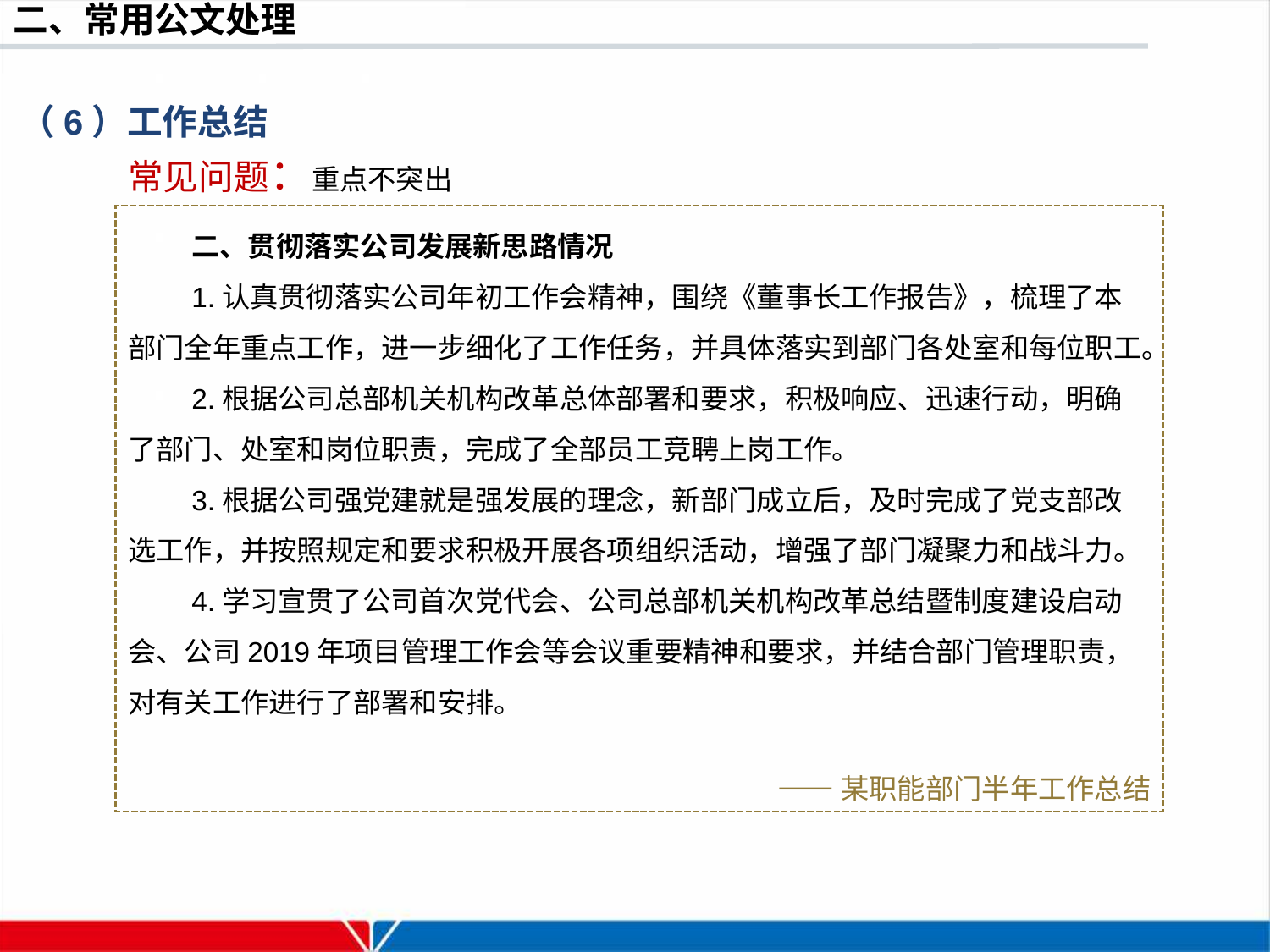

（6）工作总结
常见问题：重点不突出
二、贯彻落实公司发展新思路情况
1.认真贯彻落实公司年初工作会精神，围绕《董事长工作报告》，梳理了本部门全年重点工作，进一步细化了工作任务，并具体落实到部门各处室和每位职工。
2.根据公司总部机关机构改革总体部署和要求，积极响应、迅速行动，明确了部门、处室和岗位职责，完成了全部员工竞聘上岗工作。
3.根据公司强党建就是强发展的理念，新部门成立后，及时完成了党支部改选工作，并按照规定和要求积极开展各项组织活动，增强了部门凝聚力和战斗力。
4.学习宣贯了公司首次党代会、公司总部机关机构改革总结暨制度建设启动会、公司2019年项目管理工作会等会议重要精神和要求，并结合部门管理职责，对有关工作进行了部署和安排。

——某职能部门半年工作总结